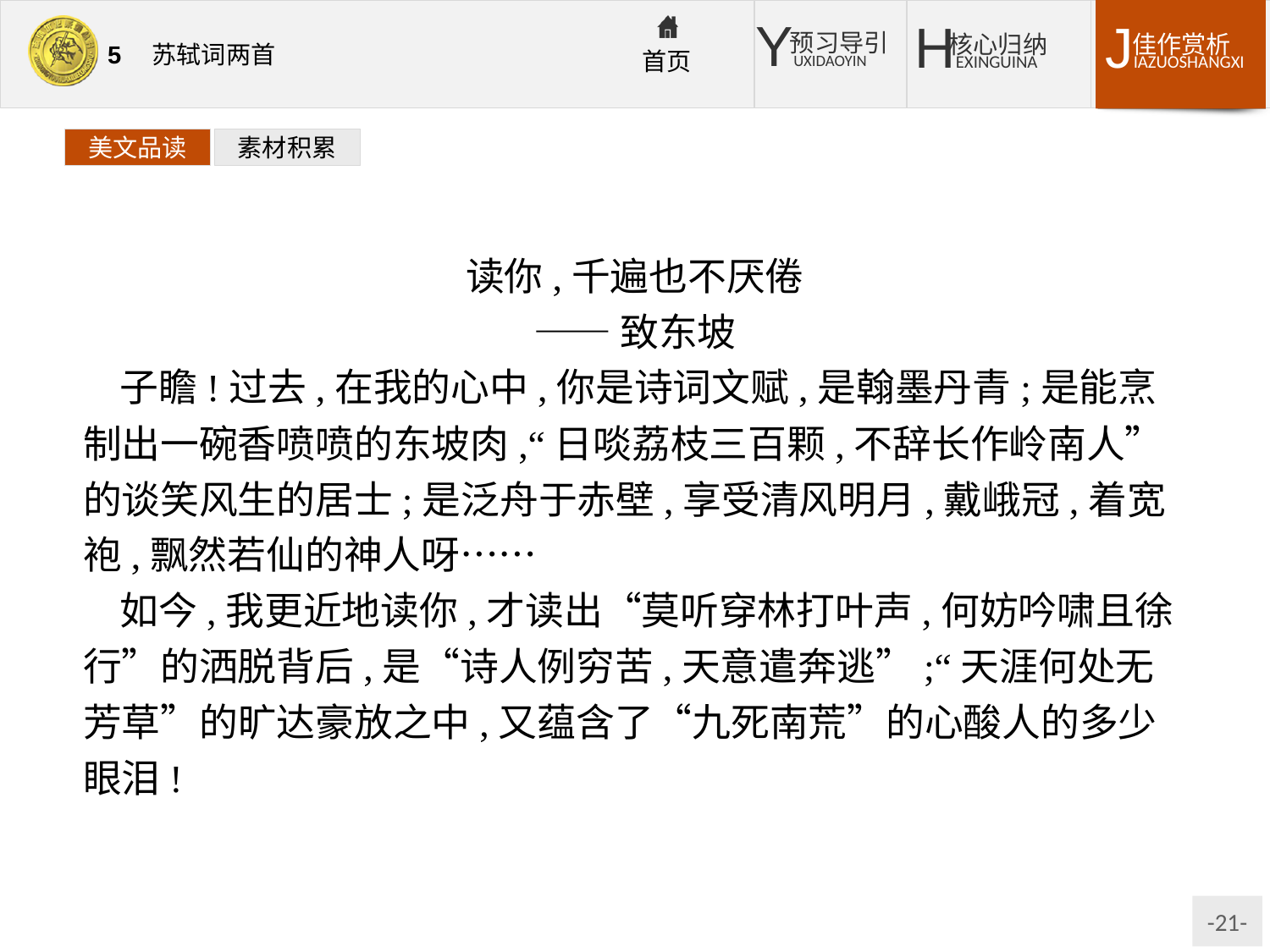

美文品读
素材积累
读你,千遍也不厌倦
——致东坡
子瞻!过去,在我的心中,你是诗词文赋,是翰墨丹青;是能烹制出一碗香喷喷的东坡肉,“日啖荔枝三百颗,不辞长作岭南人”的谈笑风生的居士;是泛舟于赤壁,享受清风明月,戴峨冠,着宽袍,飘然若仙的神人呀……
如今,我更近地读你,才读出“莫听穿林打叶声,何妨吟啸且徐行”的洒脱背后,是“诗人例穷苦,天意遣奔逃”;“天涯何处无芳草”的旷达豪放之中,又蕴含了“九死南荒”的心酸人的多少眼泪!